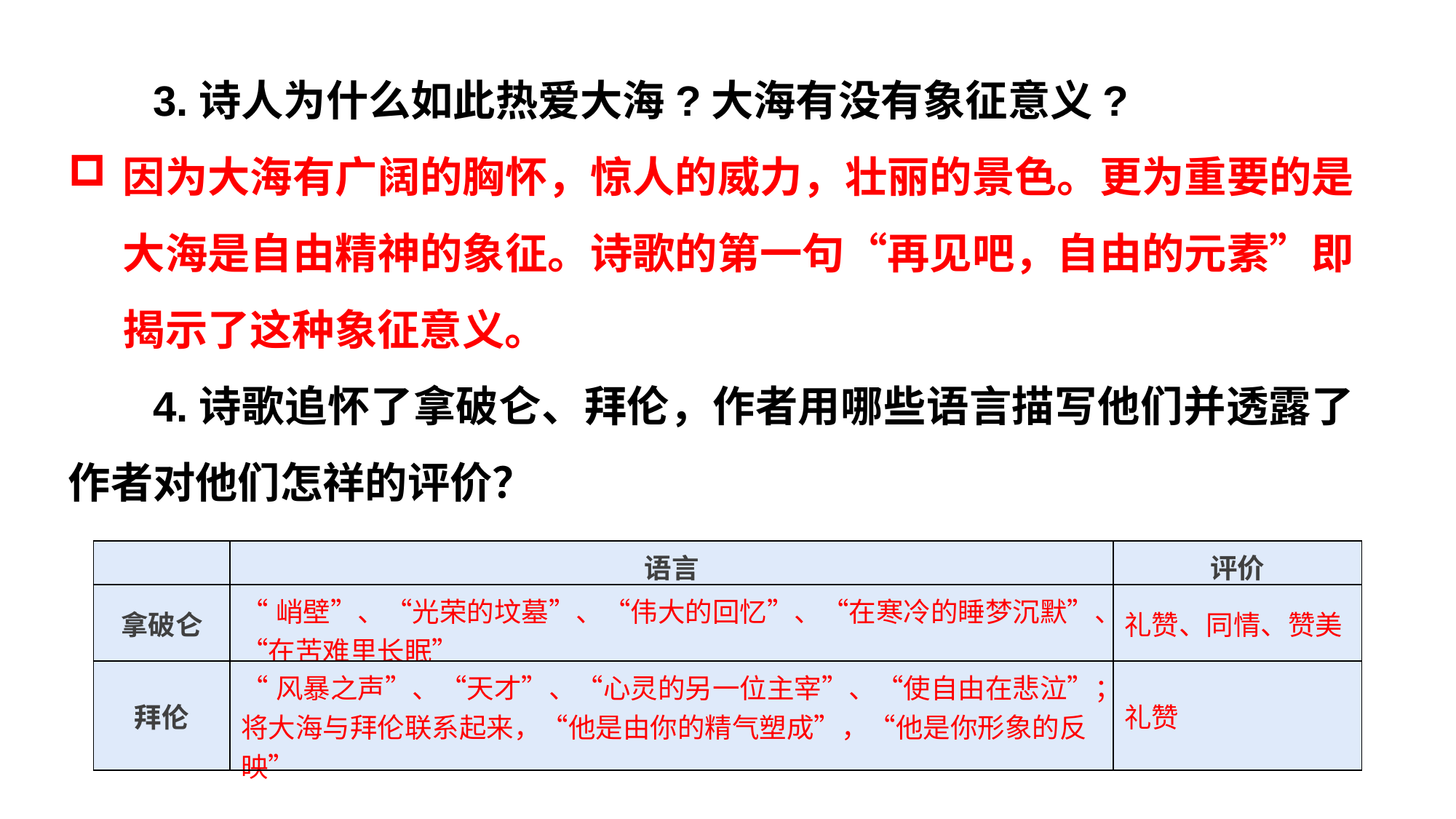

3.诗人为什么如此热爱大海?大海有没有象征意义?
因为大海有广阔的胸怀，惊人的威力，壮丽的景色。更为重要的是大海是自由精神的象征。诗歌的第一句“再见吧，自由的元素”即揭示了这种象征意义。
4.诗歌追怀了拿破仑、拜伦，作者用哪些语言描写他们并透露了作者对他们怎祥的评价？
|  | 语言 | 评价 |
| --- | --- | --- |
| 拿破仑 | “峭壁”、“光荣的坟墓”、“伟大的回忆”、“在寒冷的睡梦沉默”、“在苦难里长眠” | 礼赞、同情、赞美 |
| 拜伦 | “风暴之声”、“天才”、“心灵的另一位主宰”、“使自由在悲泣”；将大海与拜伦联系起来，“他是由你的精气塑成”，“他是你形象的反映” | 礼赞 |